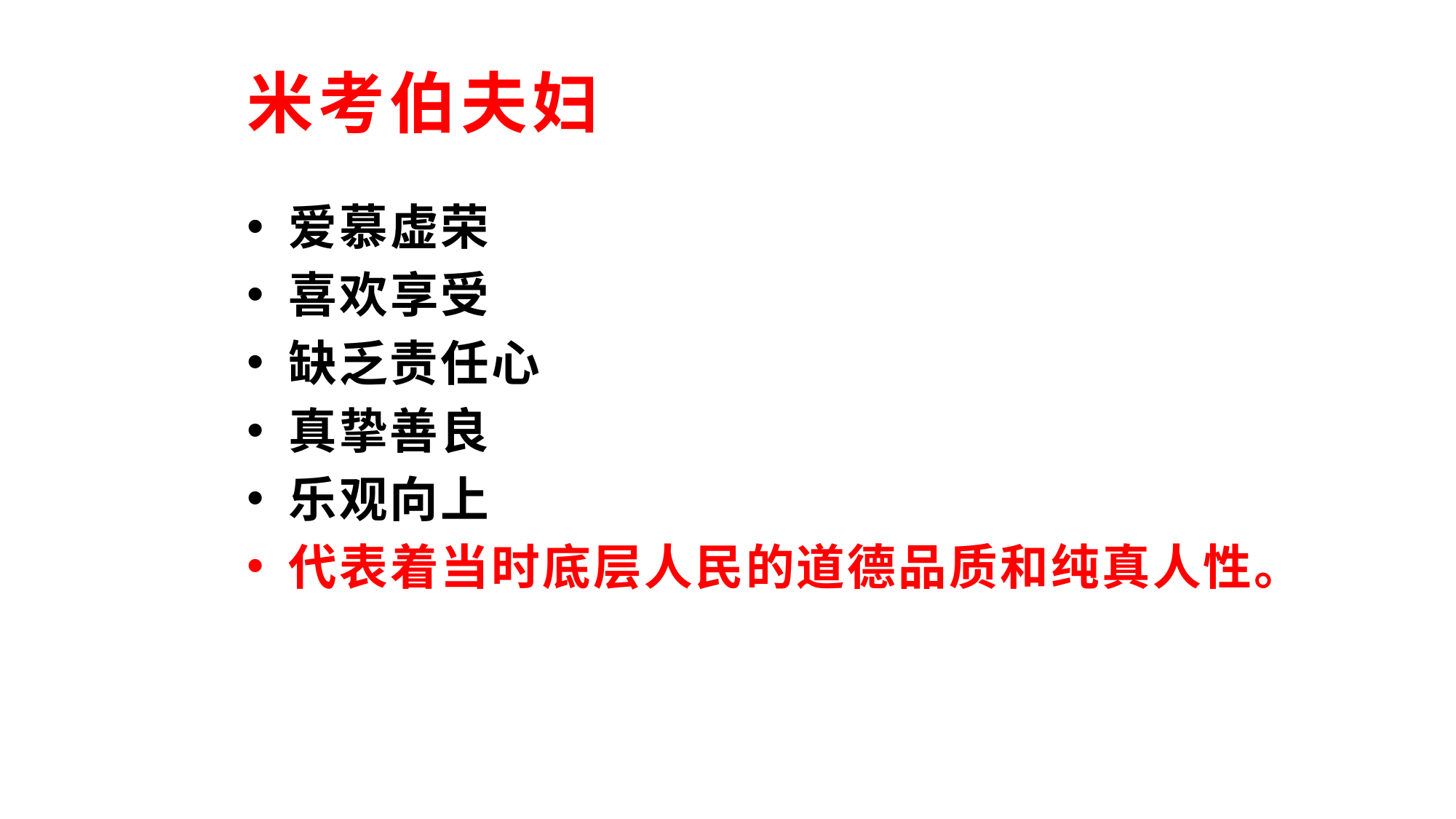

米考伯夫妇
爱慕虚荣
喜欢享受
缺乏责任心
真挚善良
乐观向上
代表着当时底层人民的道德品质和纯真人性。